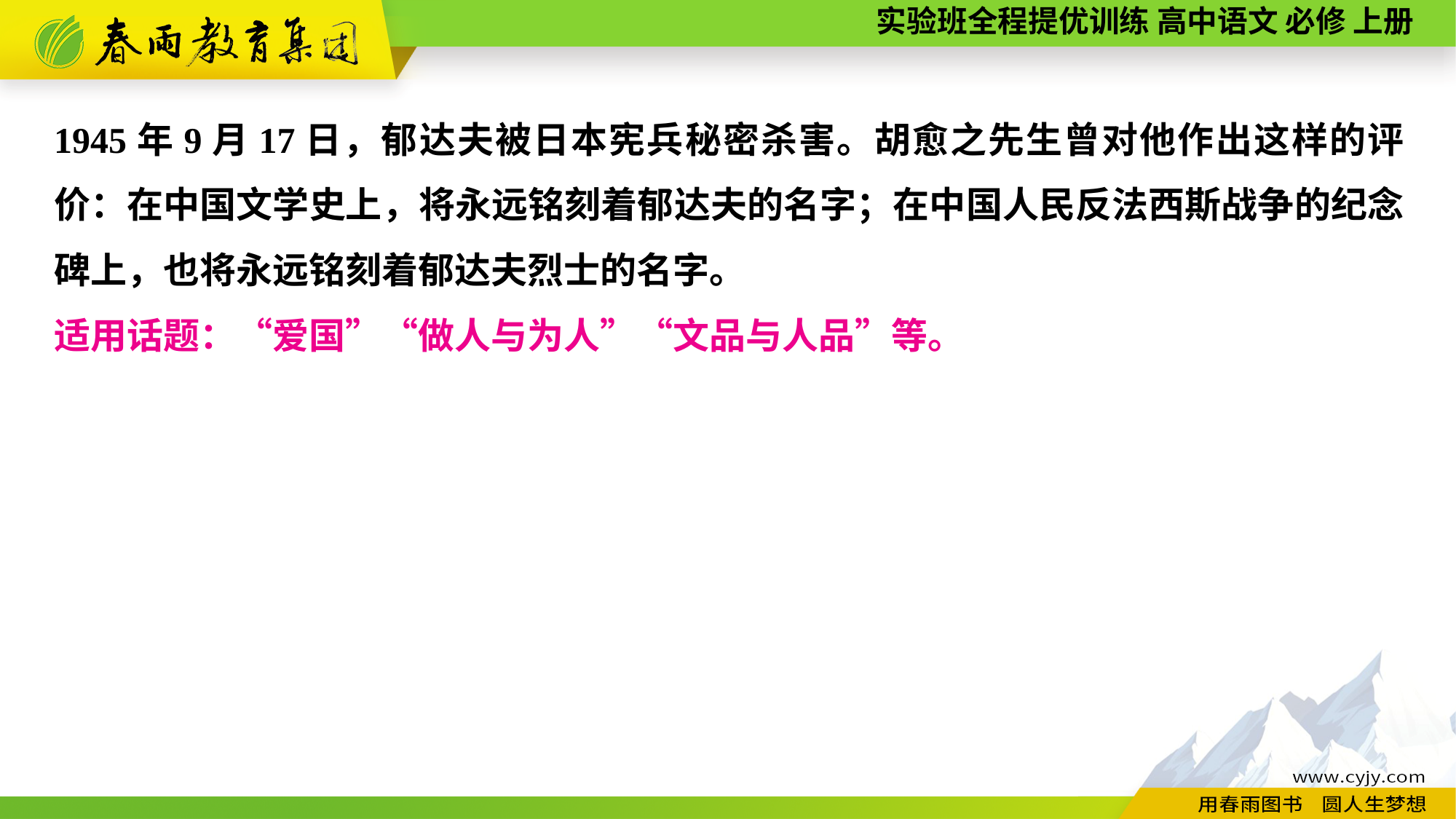

1945年9月17日，郁达夫被日本宪兵秘密杀害。胡愈之先生曾对他作出这样的评价：在中国文学史上，将永远铭刻着郁达夫的名字；在中国人民反法西斯战争的纪念碑上，也将永远铭刻着郁达夫烈士的名字。
适用话题：“爱国”“做人与为人”“文品与人品”等。